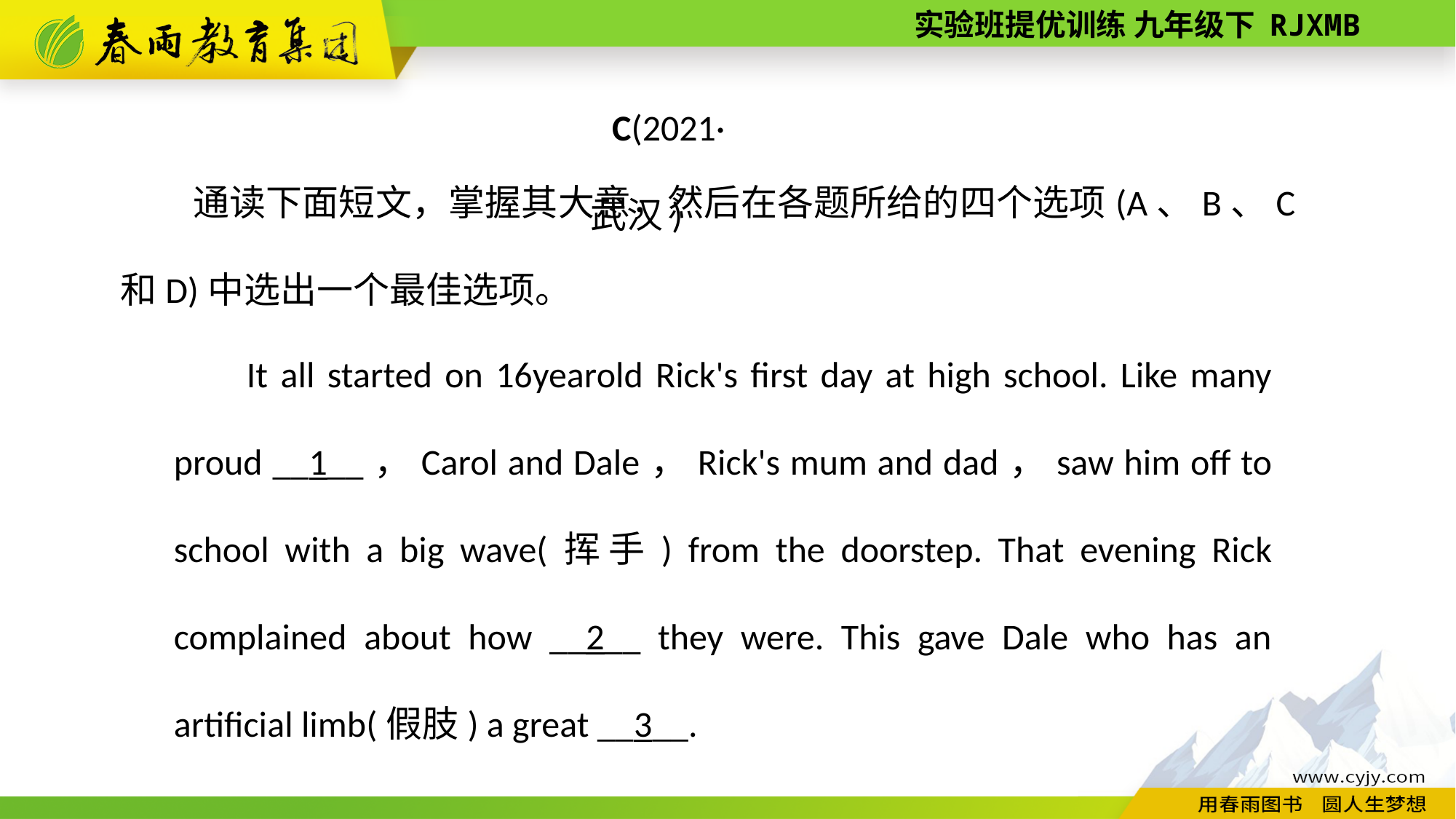

C(2021·武汉)
通读下面短文，掌握其大意，然后在各题所给的四个选项(A、B、C和D)中选出一个最佳选项。
It all started on 16­year­old Rick's first day at high school. Like many proud __1__，Carol and Dale，Rick's mum and dad，saw him off to school with a big wave(挥手) from the doorstep. That evening Rick complained about how __2__ they were. This gave Dale who has an artificial limb(假肢) a great __3__.